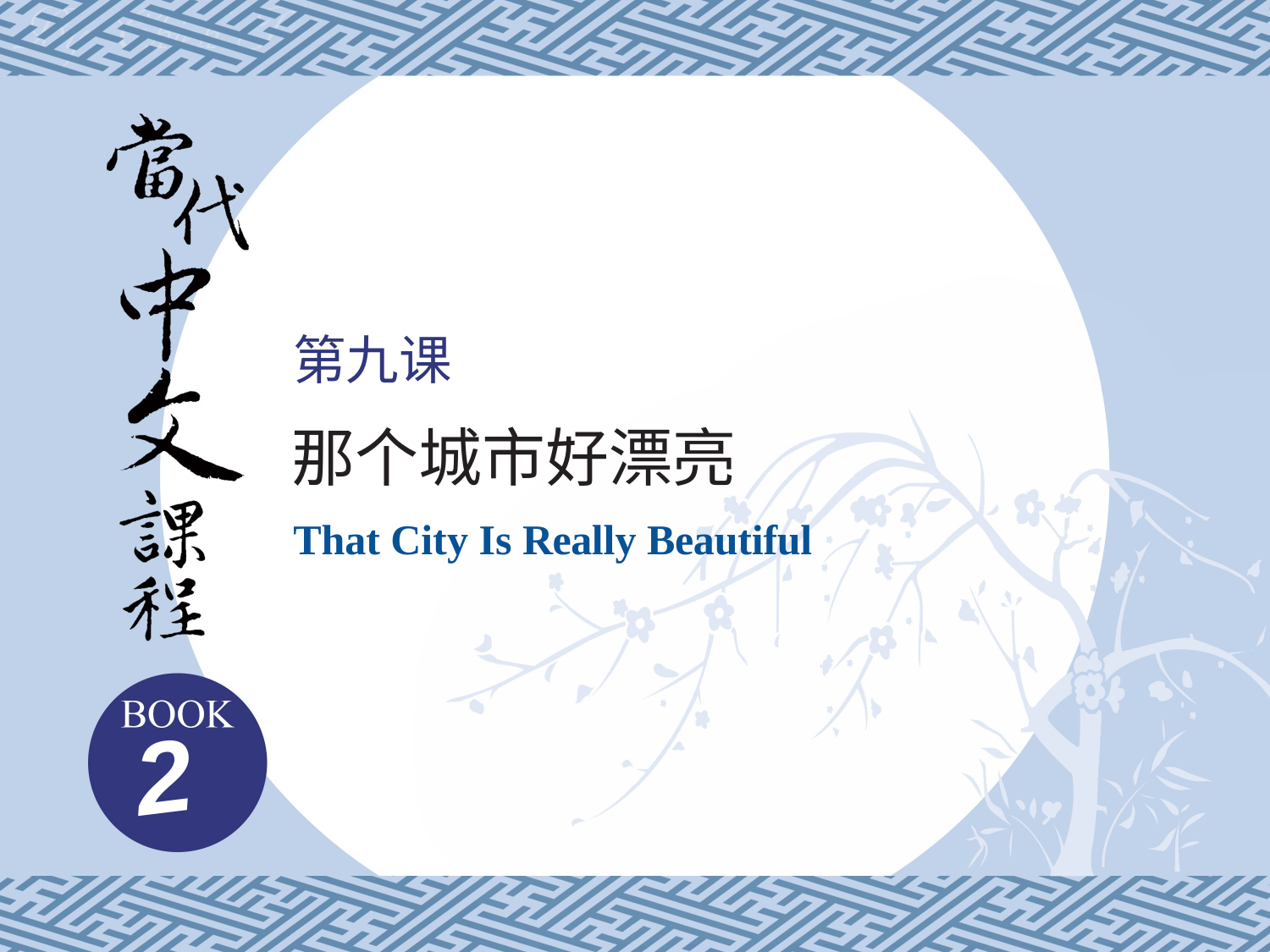

第九课
那个城市好漂亮
That City Is Really Beautiful
2